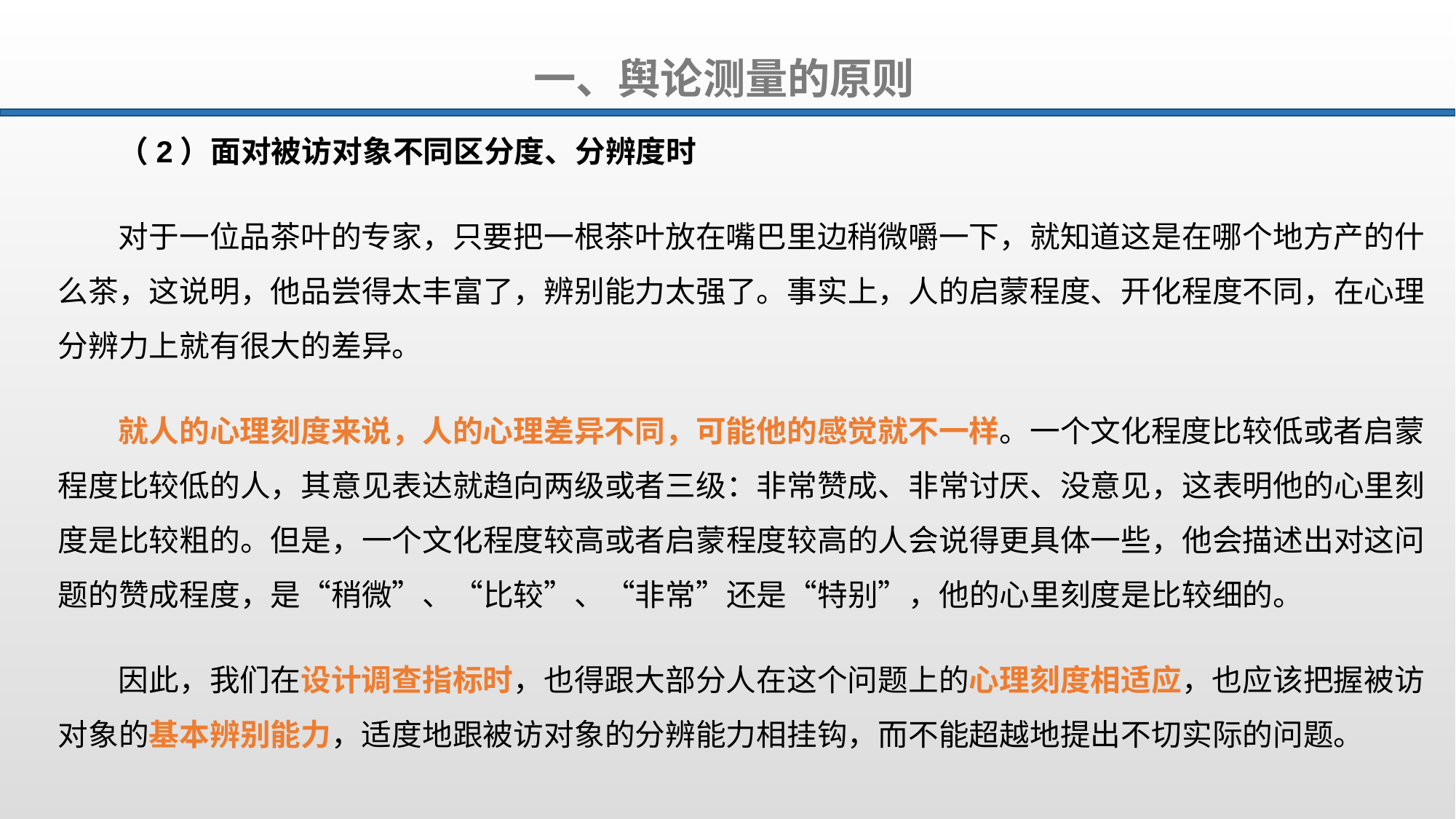

一、舆论测量的原则

（2）面对被访对象不同区分度、分辨度时
对于一位品茶叶的专家，只要把一根茶叶放在嘴巴里边稍微嚼一下，就知道这是在哪个地方产的什么茶，这说明，他品尝得太丰富了，辨别能力太强了。事实上，人的启蒙程度、开化程度不同，在心理分辨力上就有很大的差异。
就人的心理刻度来说，人的心理差异不同，可能他的感觉就不一样。一个文化程度比较低或者启蒙程度比较低的人，其意见表达就趋向两级或者三级：非常赞成、非常讨厌、没意见，这表明他的心里刻度是比较粗的。但是，一个文化程度较高或者启蒙程度较高的人会说得更具体一些，他会描述出对这问题的赞成程度，是“稍微”、“比较”、“非常”还是“特别”，他的心里刻度是比较细的。
因此，我们在设计调查指标时，也得跟大部分人在这个问题上的心理刻度相适应，也应该把握被访对象的基本辨别能力，适度地跟被访对象的分辨能力相挂钩，而不能超越地提出不切实际的问题。